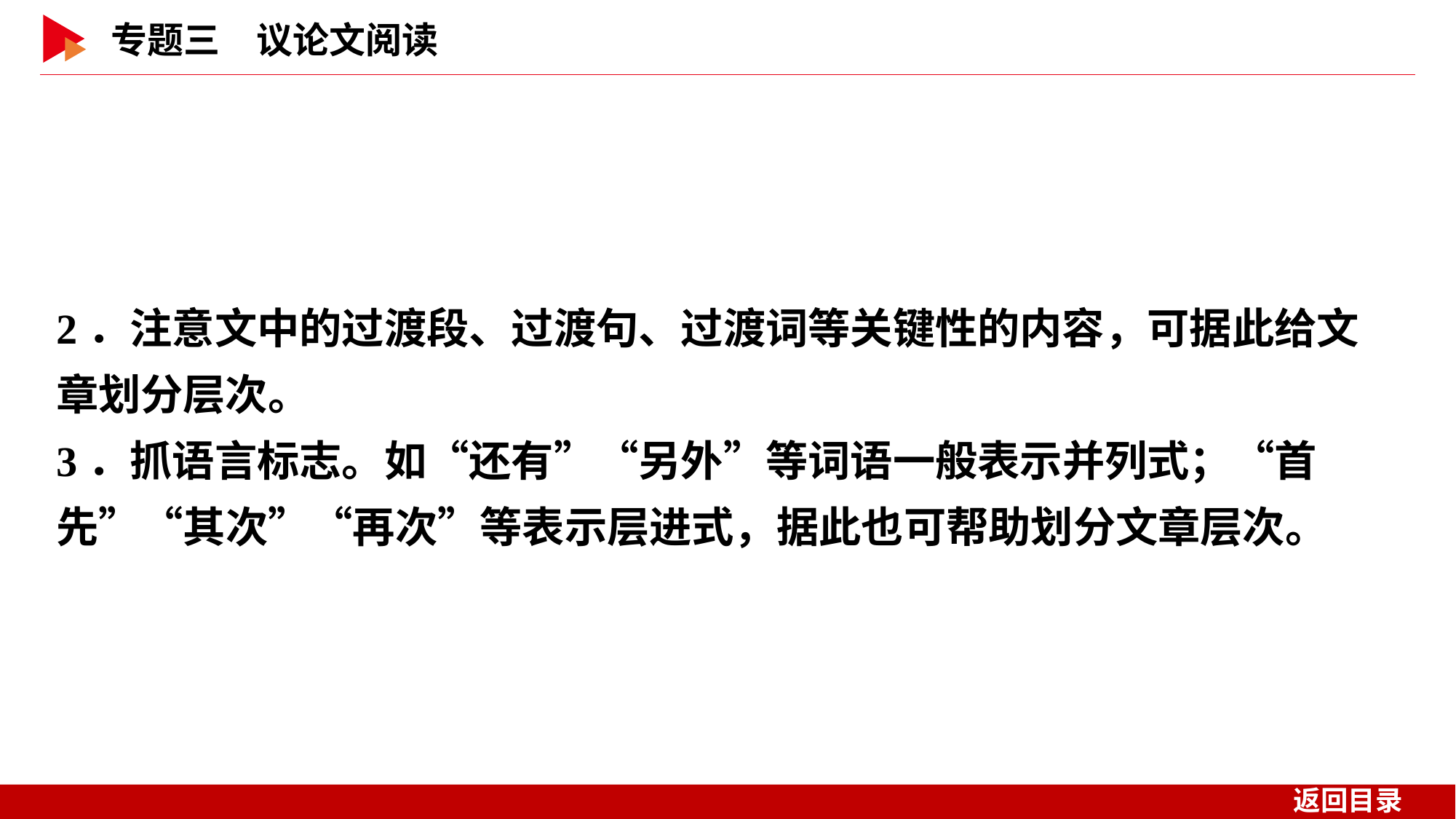

2．注意文中的过渡段、过渡句、过渡词等关键性的内容，可据此给文章划分层次。
3．抓语言标志。如“还有”“另外”等词语一般表示并列式；“首先”“其次”“再次”等表示层进式，据此也可帮助划分文章层次。